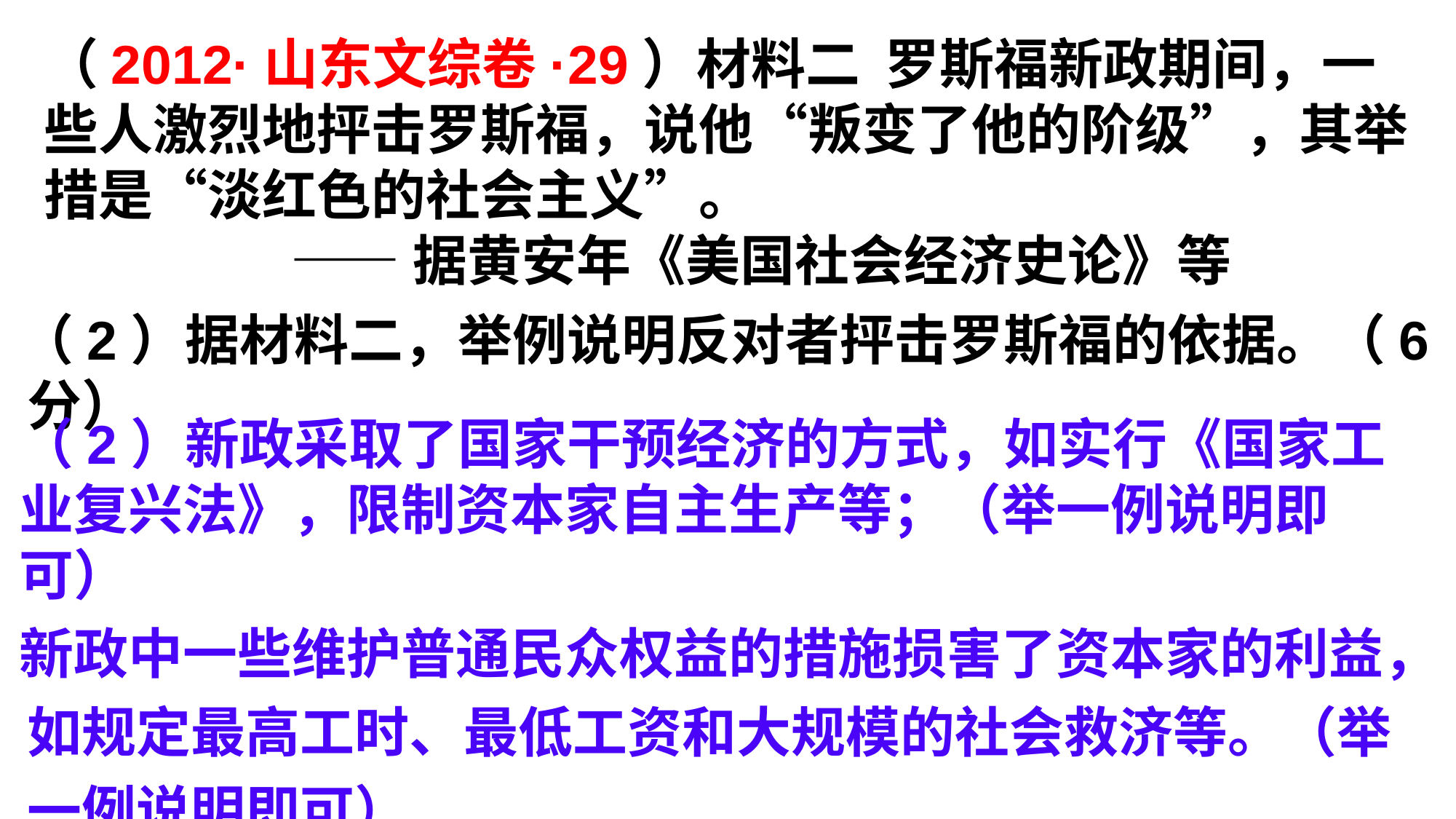

（2012·山东文综卷·29）材料二  罗斯福新政期间，一些人激烈地抨击罗斯福，说他“叛变了他的阶级”，其举措是“淡红色的社会主义”。                    ——据黄安年《美国社会经济史论》等
（2）据材料二，举例说明反对者抨击罗斯福的依据。（6分）
（2）新政采取了国家干预经济的方式，如实行《国家工业复兴法》，限制资本家自主生产等；（举一例说明即可）新政中一些维护普通民众权益的措施损害了资本家的利益，如规定最高工时、最低工资和大规模的社会救济等。（举一例说明即可）